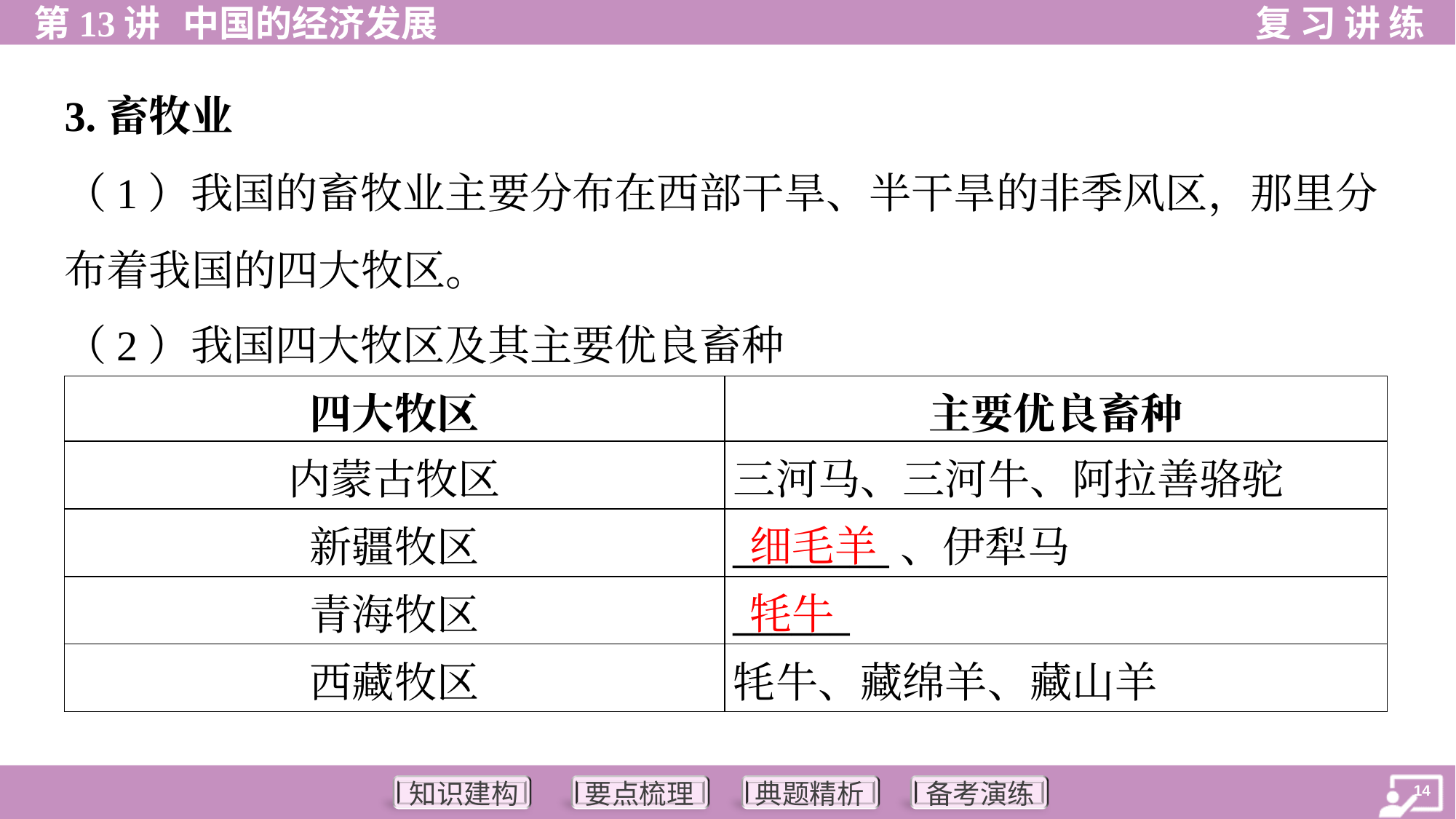

3.畜牧业
（1）我国的畜牧业主要分布在西部干旱、半干旱的非季风区，那里分
布着我国的四大牧区。
（2）我国四大牧区及其主要优良畜种
| 四大牧区 | 主要优良畜种 |
| --- | --- |
| 内蒙古牧区 | 三河马、三河牛、阿拉善骆驼 |
| 新疆牧区 | \_\_\_\_\_\_\_\_、伊犁马 |
| 青海牧区 | \_\_\_\_\_\_ |
| 西藏牧区 | 牦牛、藏绵羊、藏山羊 |
细毛羊
牦牛